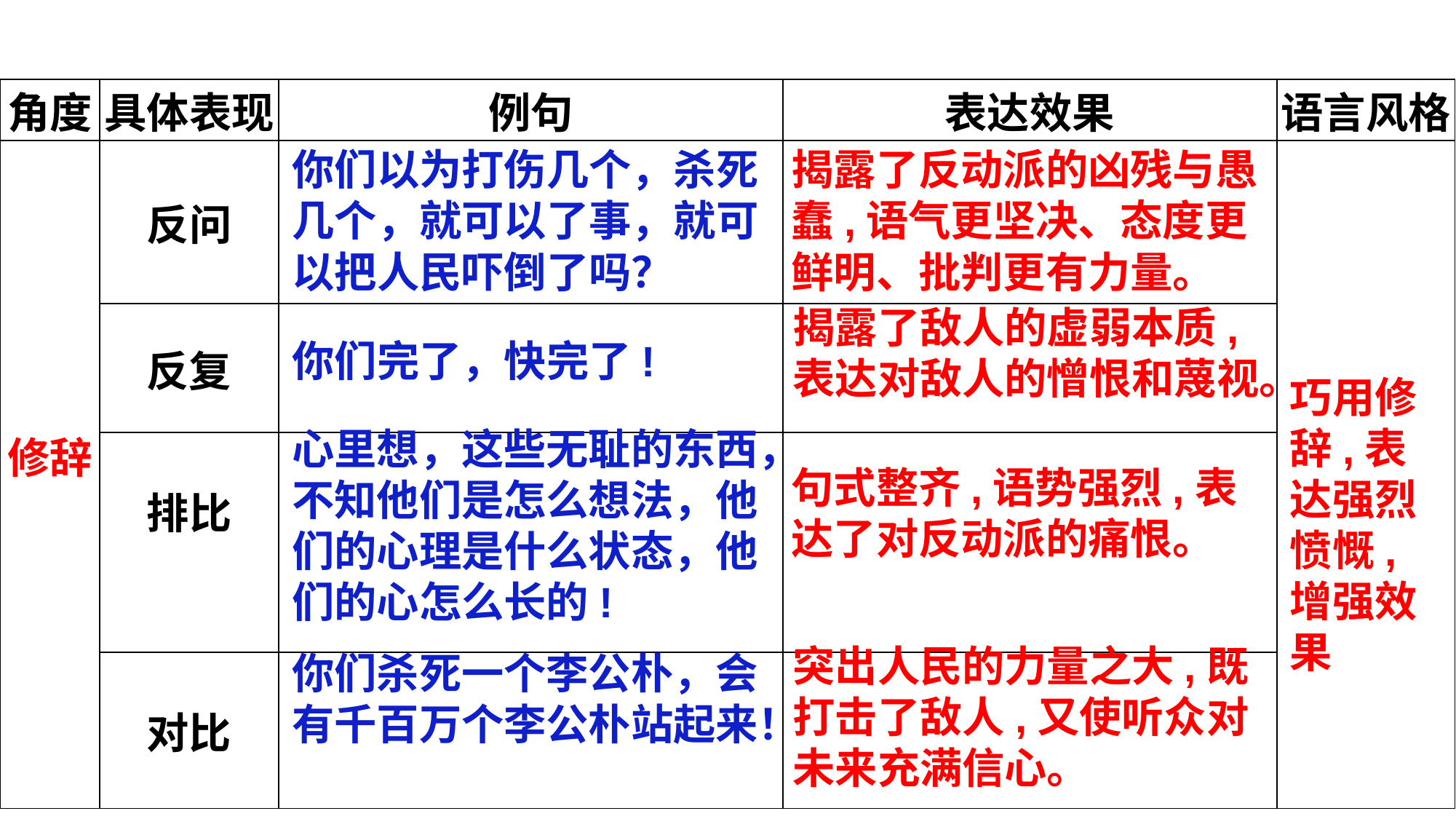

| 角度 | 具体表现 | 例句 | 表达效果 | 语言风格 |
| --- | --- | --- | --- | --- |
| 修辞 | 反问 |  |  |  |
|  | 反复 |  |  |  |
|  | 排比 |  |  |  |
|  | 对比 |  |  |  |
你们以为打伤几个，杀死几个，就可以了事，就可以把人民吓倒了吗？

揭露了反动派的凶残与愚蠢,语气更坚决、态度更鲜明、批判更有力量。
揭露了敌人的虚弱本质,表达对敌人的憎恨和蔑视。
你们完了，快完了!
巧用修辞,表达强烈愤慨,增强效果
心里想，这些无耻的东西，不知他们是怎么想法，他们的心理是什么状态，他们的心怎么长的!
句式整齐,语势强烈,表达了对反动派的痛恨。
突出人民的力量之大,既打击了敌人,又使听众对未来充满信心。
你们杀死一个李公朴，会有千百万个李公朴站起来！